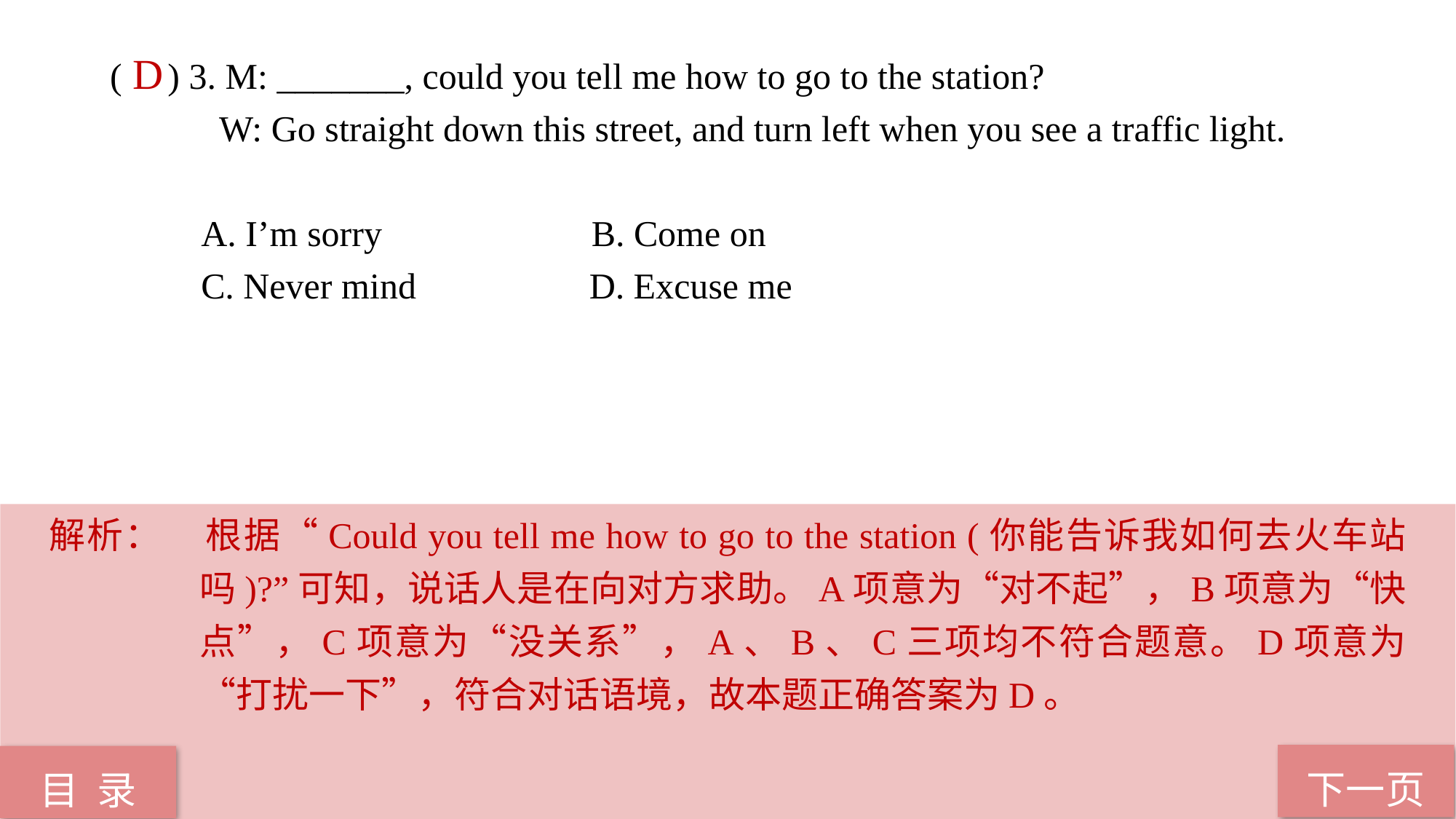

(     ) 3. M: _______, could you tell me how to go to the station?
            W: Go straight down this street, and turn left when you see a traffic light.

          A. I’m sorry                       B. Come on
          C. Never mind                   D. Excuse me
D
解析：	根据“Could you tell me how to go to the station (你能告诉我如何去火车站吗)?”可知，说话人是在向对方求助。A项意为“对不起”，B项意为“快点”，C项意为“没关系”，A、B、C三项均不符合题意。D项意为“打扰一下”，符合对话语境，故本题正确答案为D。